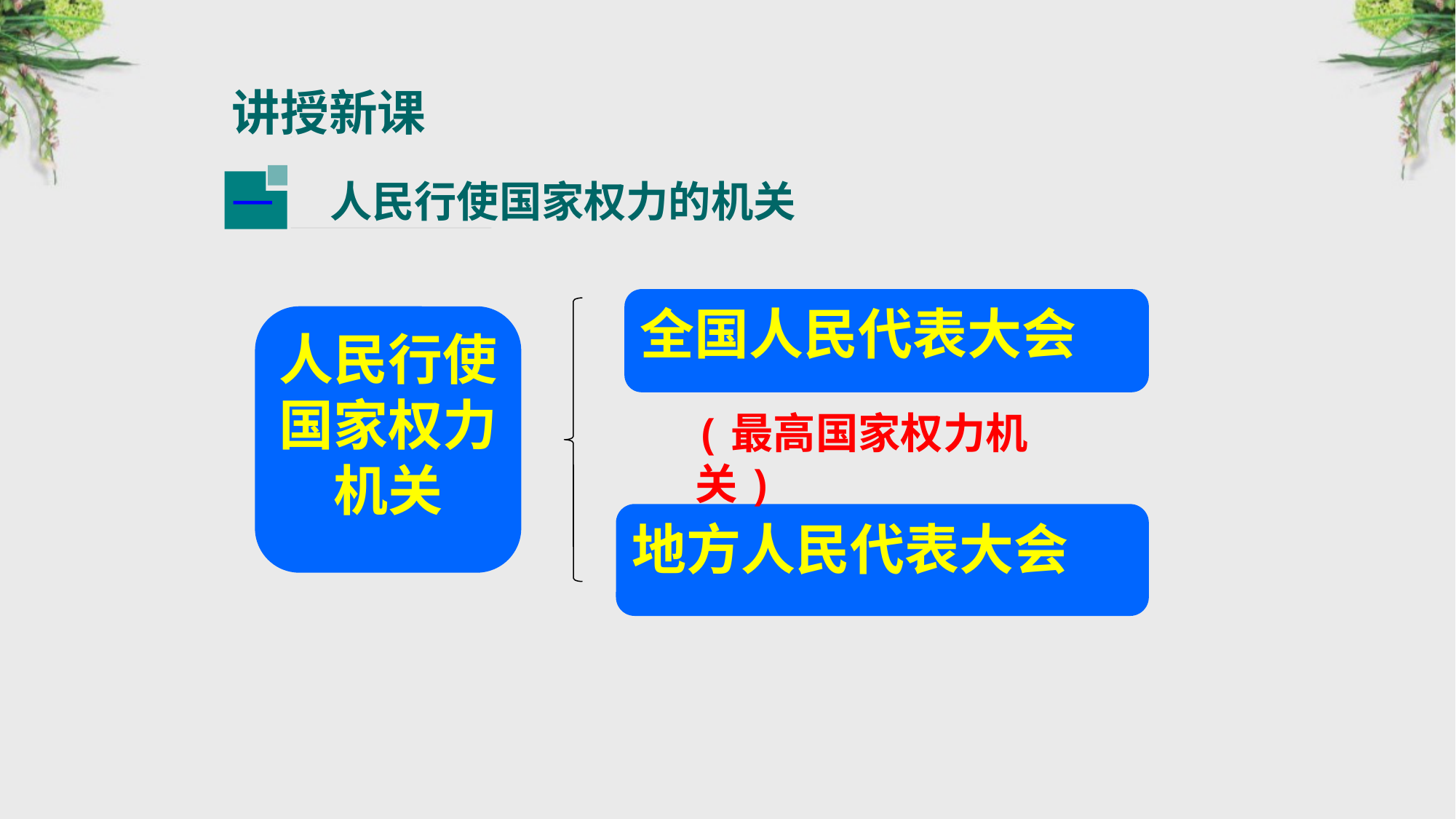

讲授新课

  人民行使国家权力的机关
一

全国人民代表大会

人民行使国家权力机关
(最高国家权力机关)
地方人民代表大会